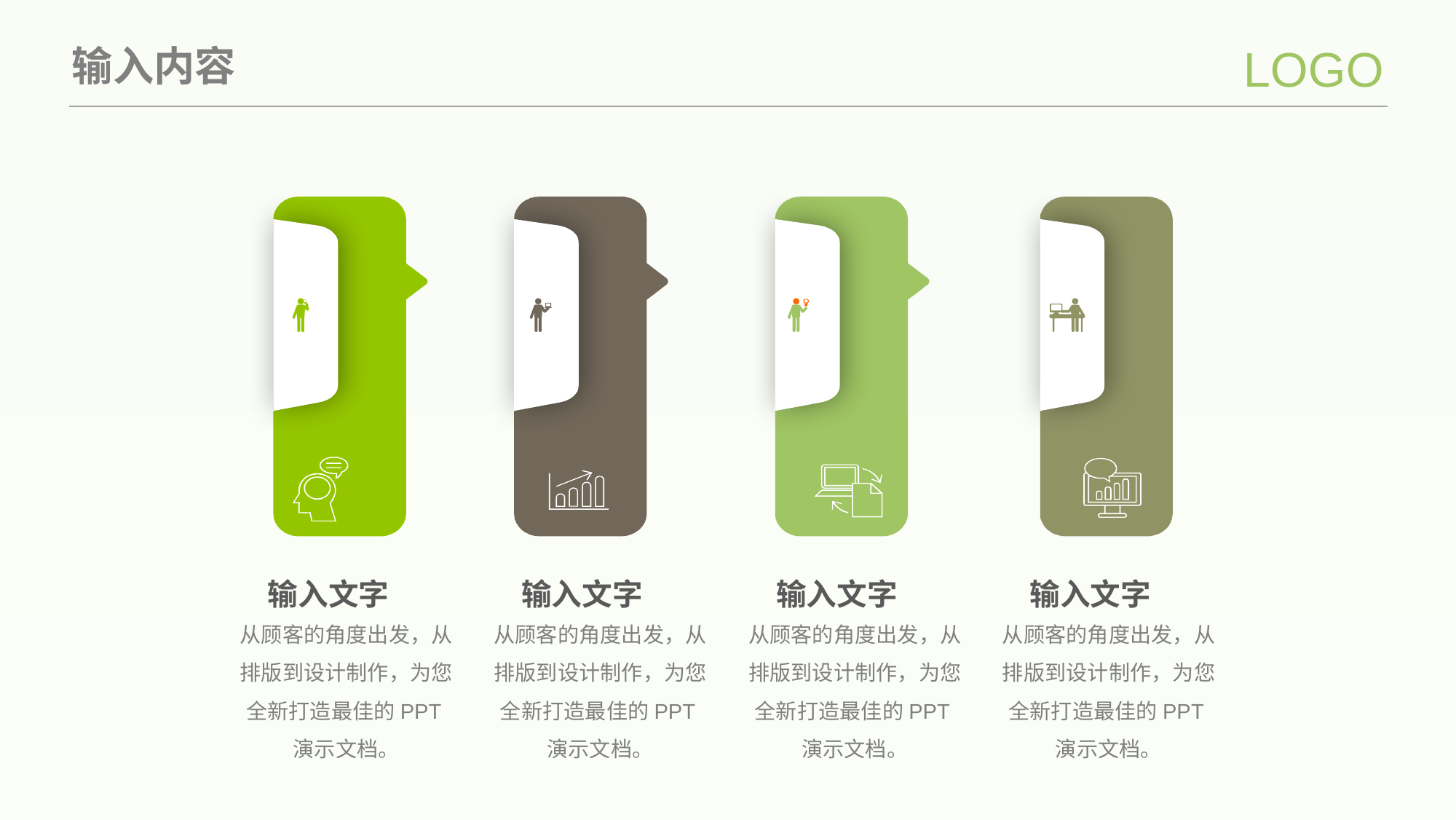

LOGO
输入内容

输入文字
输入文字
输入文字
输入文字
从顾客的角度出发，从排版到设计制作，为您全新打造最佳的PPT演示文档。
从顾客的角度出发，从排版到设计制作，为您全新打造最佳的PPT演示文档。
从顾客的角度出发，从排版到设计制作，为您全新打造最佳的PPT演示文档。
从顾客的角度出发，从排版到设计制作，为您全新打造最佳的PPT演示文档。